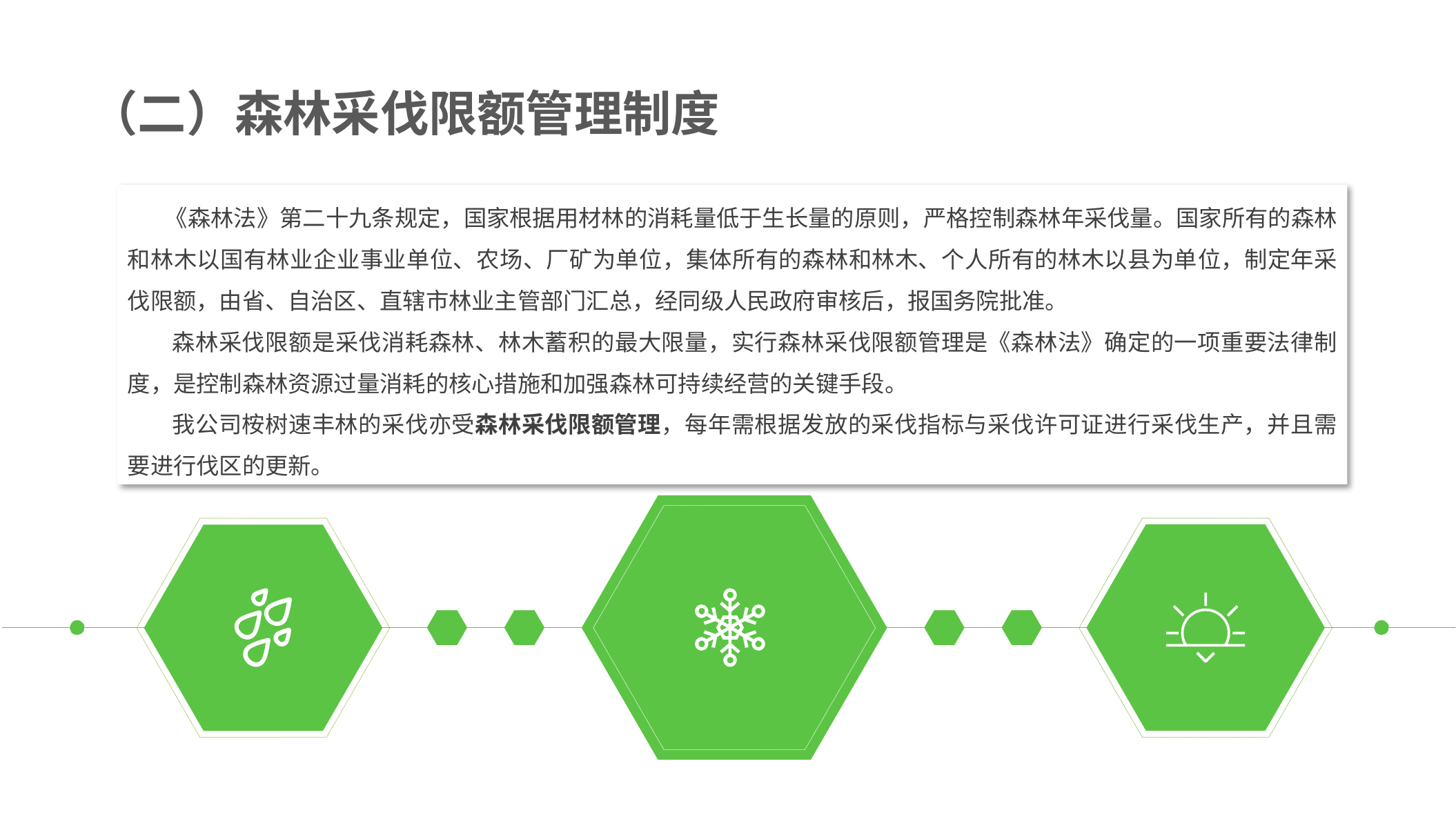

（二）森林采伐限额管理制度
      《森林法》第二十九条规定，国家根据用材林的消耗量低于生长量的原则，严格控制森林年采伐量。国家所有的森林和林木以国有林业企业事业单位、农场、厂矿为单位，集体所有的森林和林木、个人所有的林木以县为单位，制定年采伐限额，由省、自治区、直辖市林业主管部门汇总，经同级人民政府审核后，报国务院批准。
       森林采伐限额是采伐消耗森林、林木蓄积的最大限量，实行森林采伐限额管理是《森林法》确定的一项重要法律制度，是控制森林资源过量消耗的核心措施和加强森林可持续经营的关键手段。
       我公司桉树速丰林的采伐亦受森林采伐限额管理，每年需根据发放的采伐指标与采伐许可证进行采伐生产，并且需要进行伐区的更新。